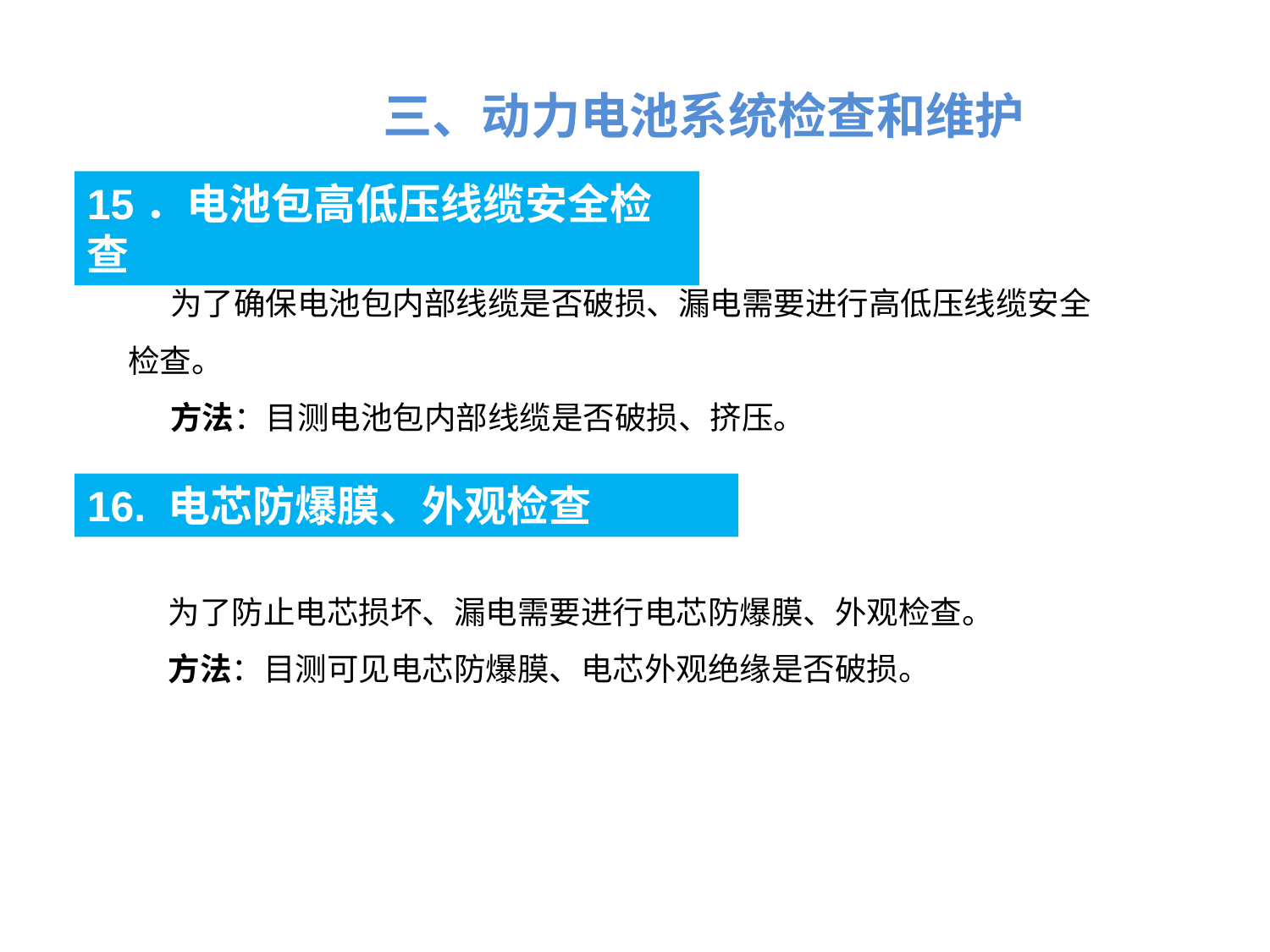

三、动力电池系统检查和维护
15．电池包高低压线缆安全检查
为了确保电池包内部线缆是否破损、漏电需要进行高低压线缆安全检查。
方法：目测电池包内部线缆是否破损、挤压。
16. 电芯防爆膜、外观检查
为了防止电芯损坏、漏电需要进行电芯防爆膜、外观检查。
方法：目测可见电芯防爆膜、电芯外观绝缘是否破损。